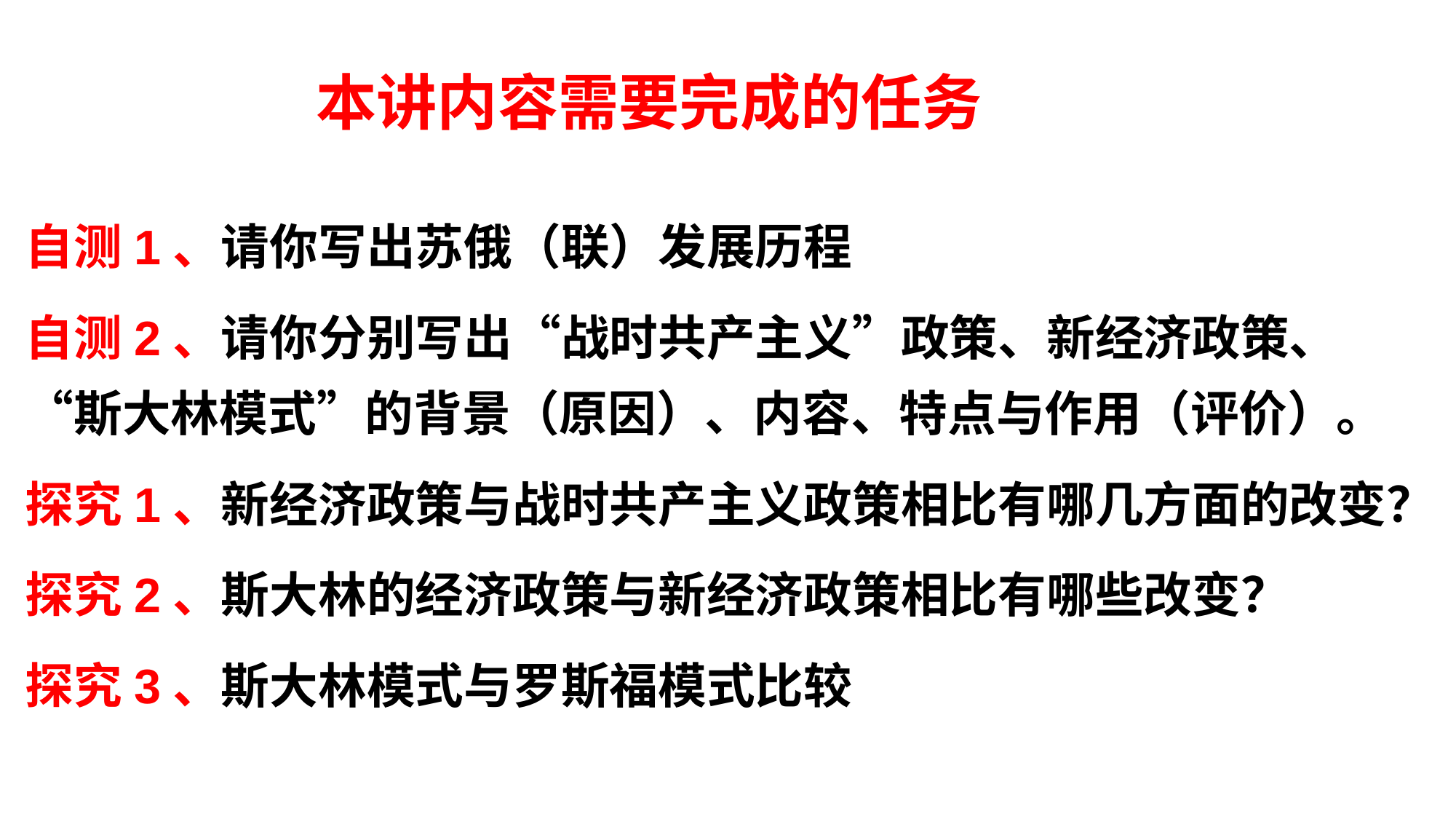

本讲内容需要完成的任务
自测1、请你写出苏俄（联）发展历程
自测2、请你分别写出“战时共产主义”政策、新经济政策、“斯大林模式”的背景（原因）、内容、特点与作用（评价）。
探究1、新经济政策与战时共产主义政策相比有哪几方面的改变？
探究2、斯大林的经济政策与新经济政策相比有哪些改变？
探究3、斯大林模式与罗斯福模式比较